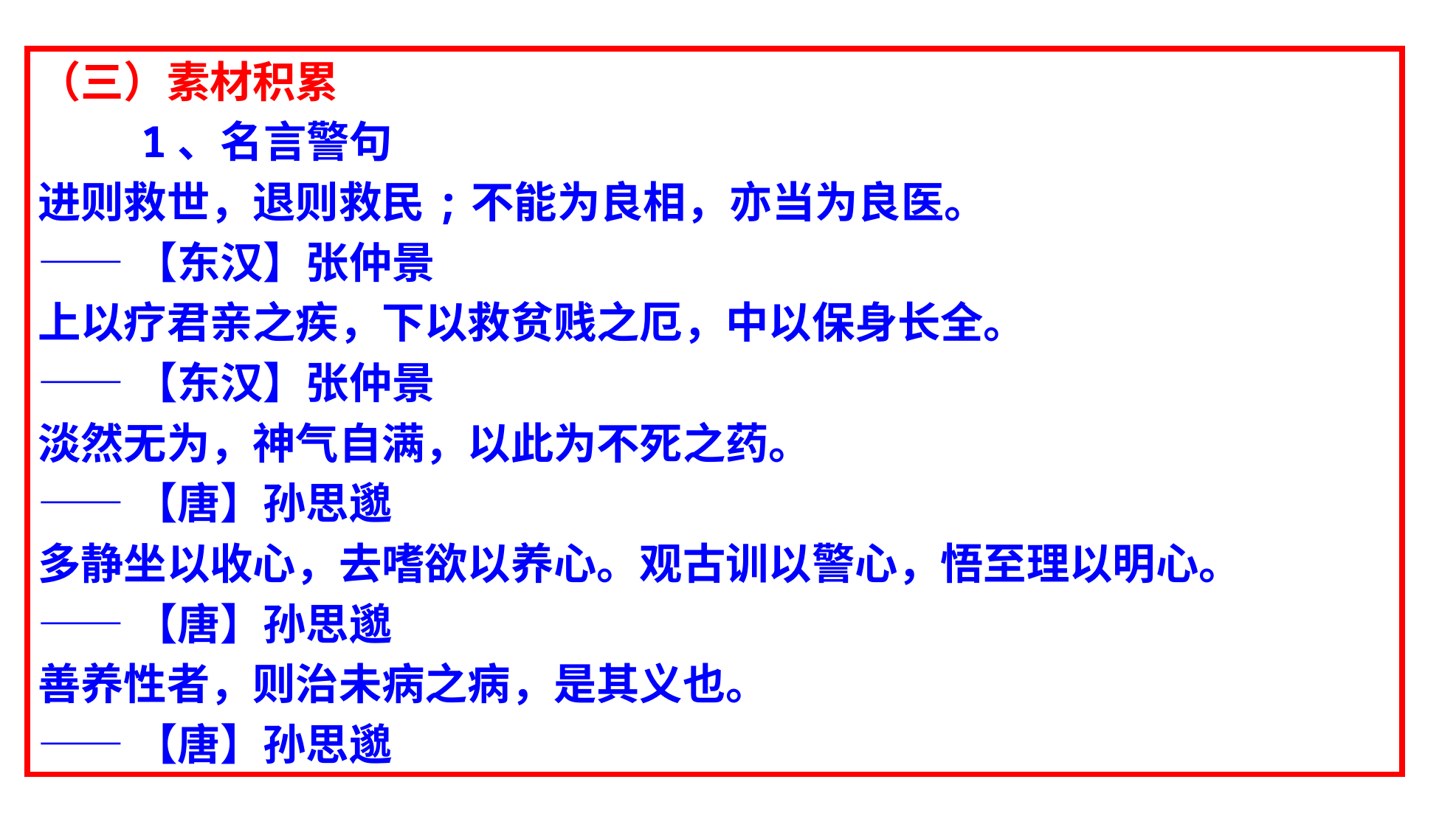

（三）素材积累
    1、名言警句
进则救世，退则救民;不能为良相，亦当为良医。
——【东汉】张仲景
上以疗君亲之疾，下以救贫贱之厄，中以保身长全。
——【东汉】张仲景
淡然无为，神气自满，以此为不死之药。
——【唐】孙思邈
多静坐以收心，去嗜欲以养心。观古训以警心，悟至理以明心。
——【唐】孙思邈
善养性者，则治未病之病，是其义也。
——【唐】孙思邈